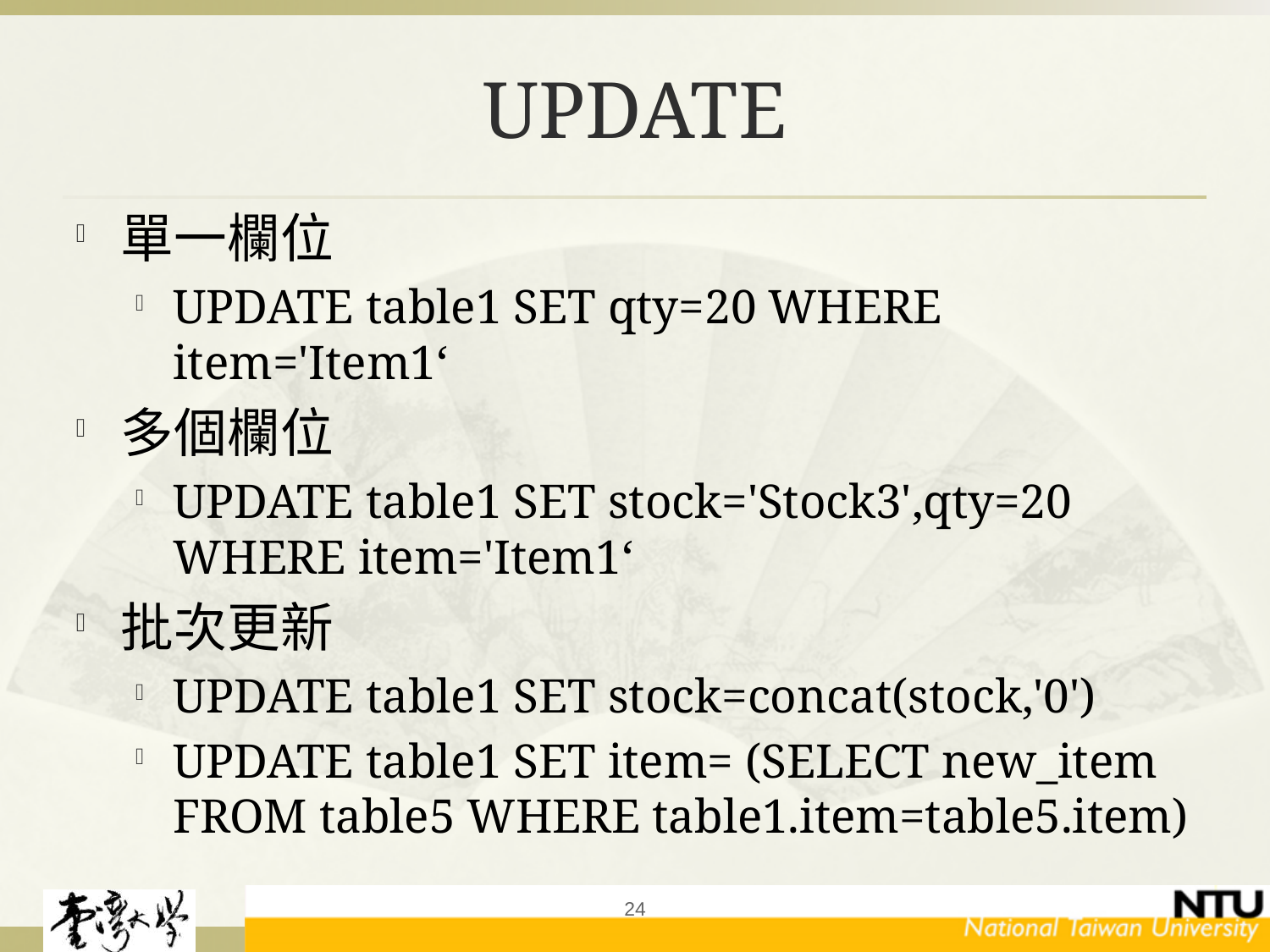

# UPDATE
單一欄位
UPDATE table1 SET qty=20 WHERE item='Item1‘
多個欄位
UPDATE table1 SET stock='Stock3',qty=20 WHERE item='Item1‘
批次更新
UPDATE table1 SET stock=concat(stock,'0')
UPDATE table1 SET item= (SELECT new_item FROM table5 WHERE table1.item=table5.item)
24